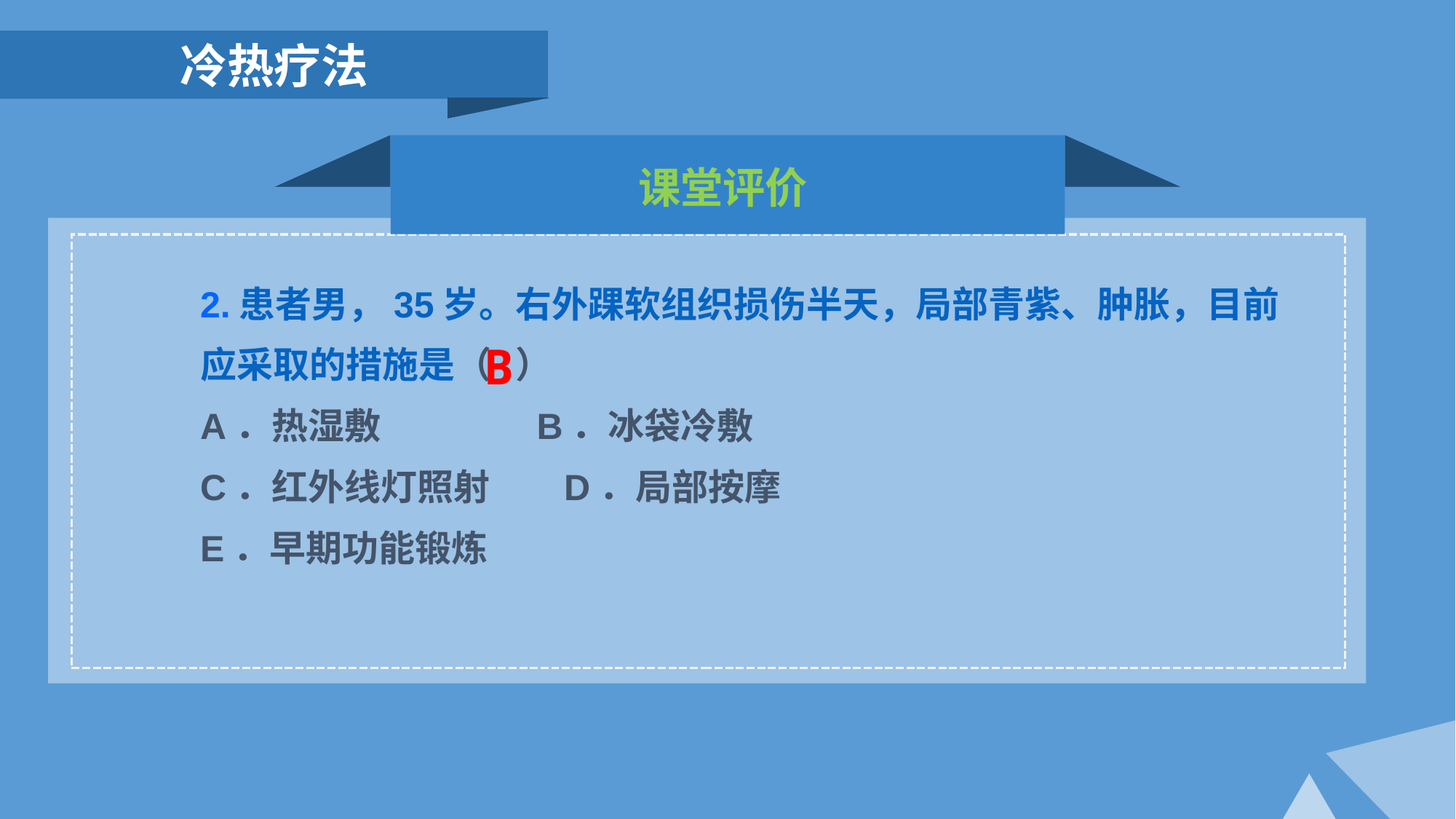

冷热疗法

课堂评价

2.患者男，35岁。右外踝软组织损伤半天，局部青紫、肿胀，目前应采取的措施是（   ）
A．热湿敷                  B．冰袋冷敷
C．红外线灯照射        D．局部按摩
E．早期功能锻炼
B